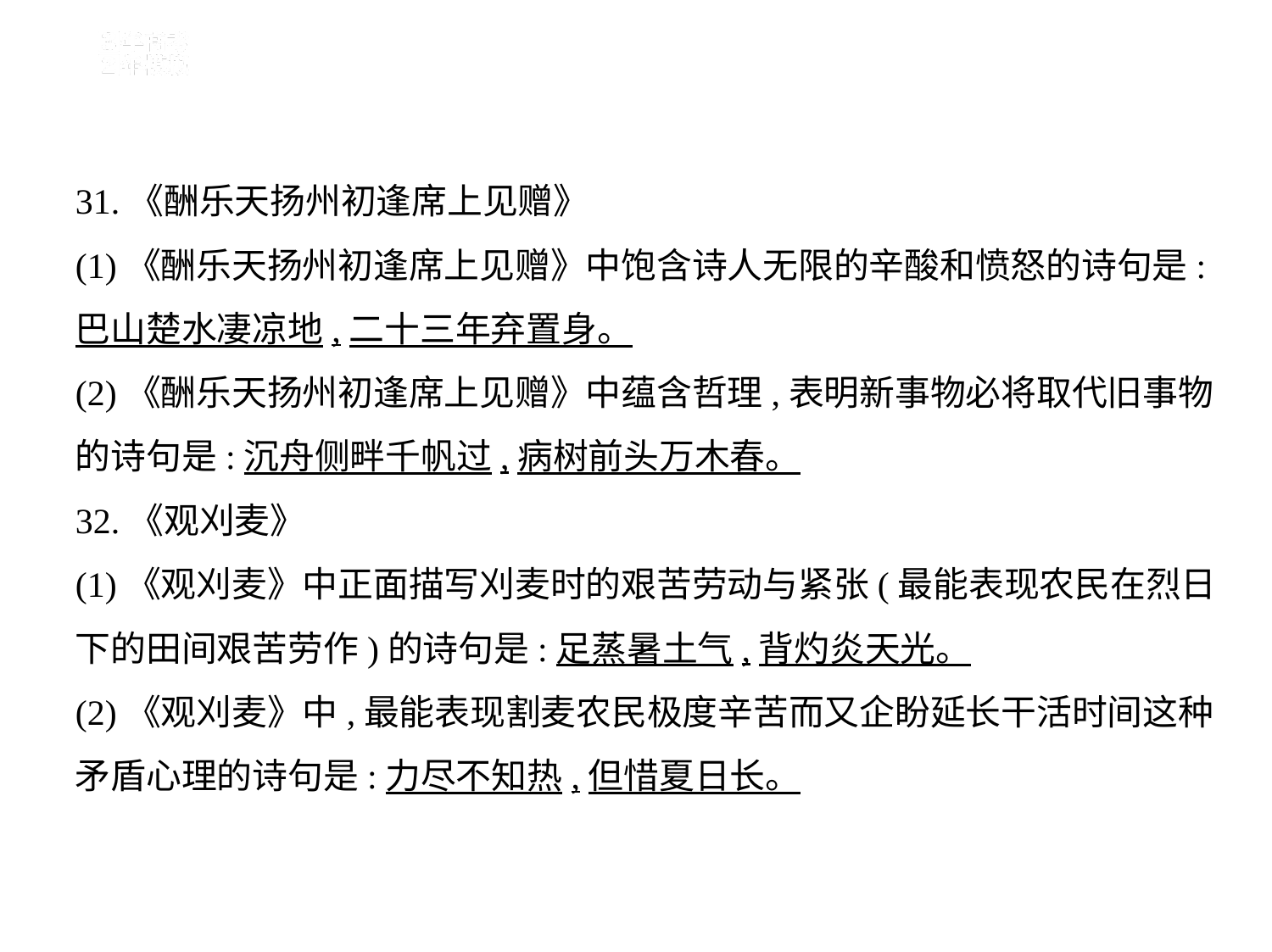

31.《酬乐天扬州初逢席上见赠》
(1)《酬乐天扬州初逢席上见赠》中饱含诗人无限的辛酸和愤怒的诗句是:
巴山楚水凄凉地,二十三年弃置身。
(2)《酬乐天扬州初逢席上见赠》中蕴含哲理,表明新事物必将取代旧事物
的诗句是:沉舟侧畔千帆过,病树前头万木春。
32.《观刈麦》
(1)《观刈麦》中正面描写刈麦时的艰苦劳动与紧张(最能表现农民在烈日
下的田间艰苦劳作)的诗句是:足蒸暑土气,背灼炎天光。
(2)《观刈麦》中,最能表现割麦农民极度辛苦而又企盼延长干活时间这种
矛盾心理的诗句是:力尽不知热,但惜夏日长。